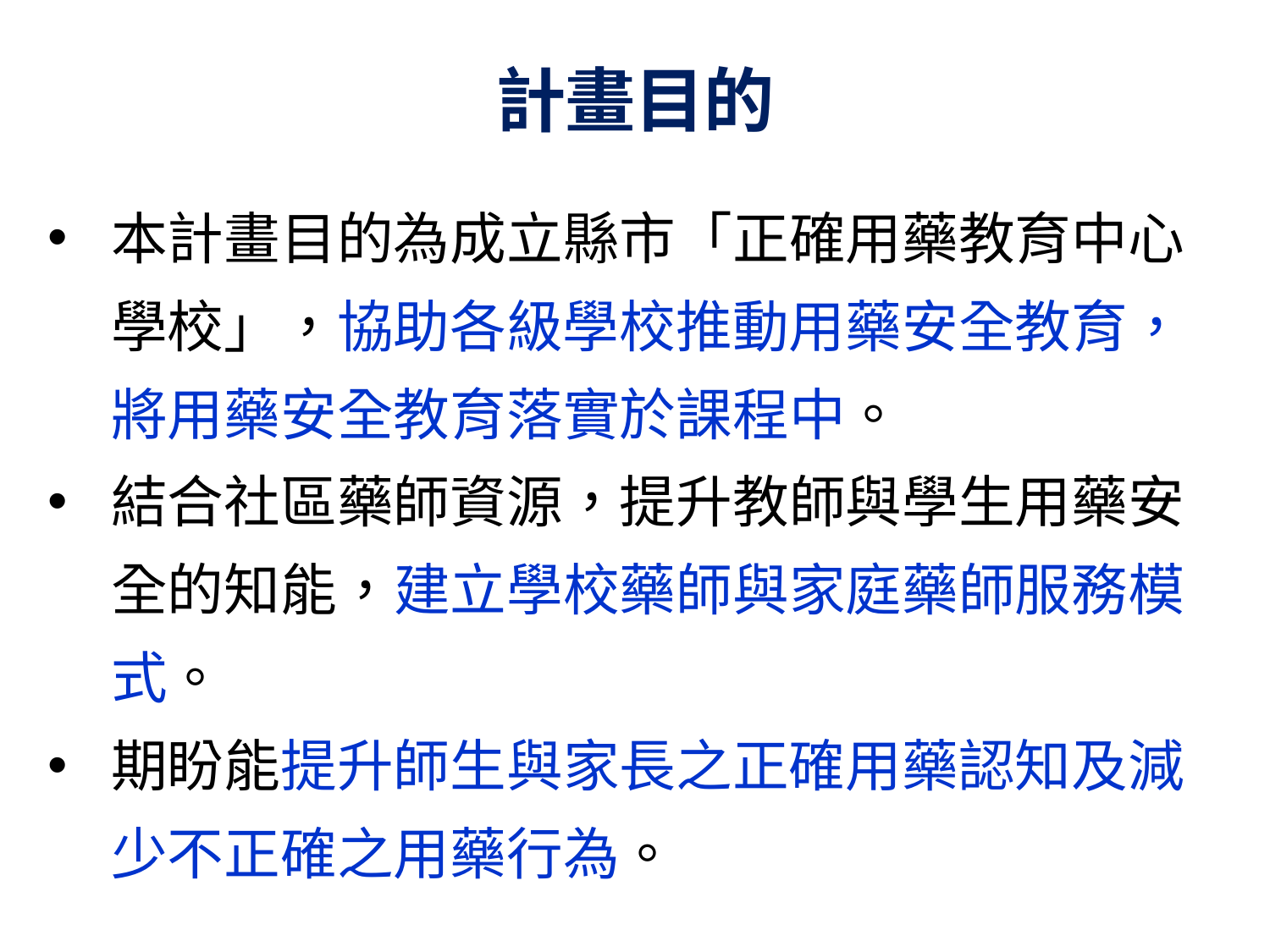

# 計畫目的
本計畫目的為成立縣市「正確用藥教育中心學校」，協助各級學校推動用藥安全教育，將用藥安全教育落實於課程中。
結合社區藥師資源，提升教師與學生用藥安全的知能，建立學校藥師與家庭藥師服務模式。
期盼能提升師生與家長之正確用藥認知及減少不正確之用藥行為。